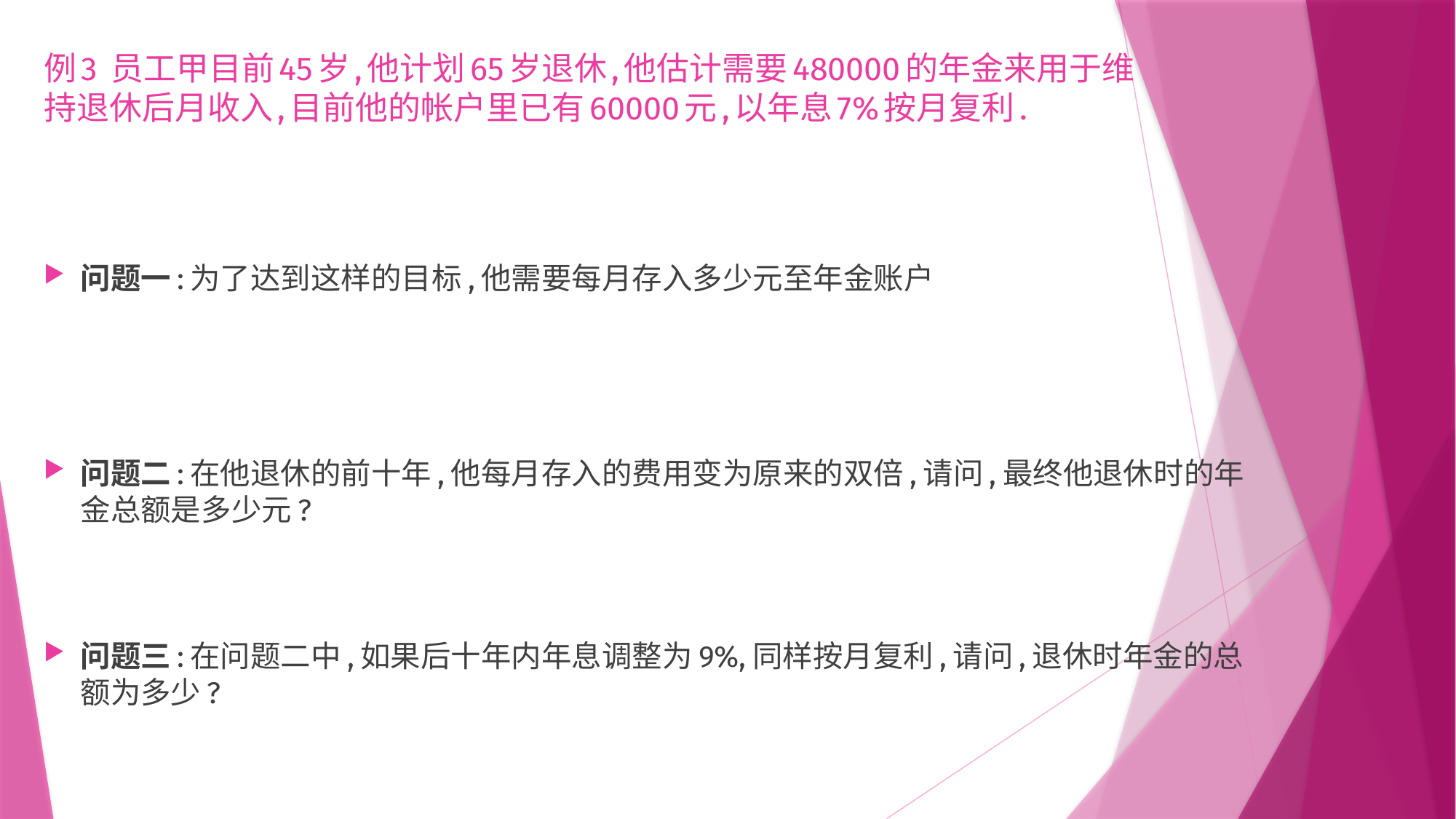

# 例3 员工甲目前45岁,他计划65岁退休,他估计需要480000的年金来用于维持退休后月收入,目前他的帐户里已有60000元,以年息7%按月复利.
问题一:为了达到这样的目标,他需要每月存入多少元至年金账户

问题二:在他退休的前十年,他每月存入的费用变为原来的双倍,请问,最终他退休时的年金总额是多少元?

问题三:在问题二中,如果后十年内年息调整为9%,同样按月复利,请问,退休时年金的总额为多少?